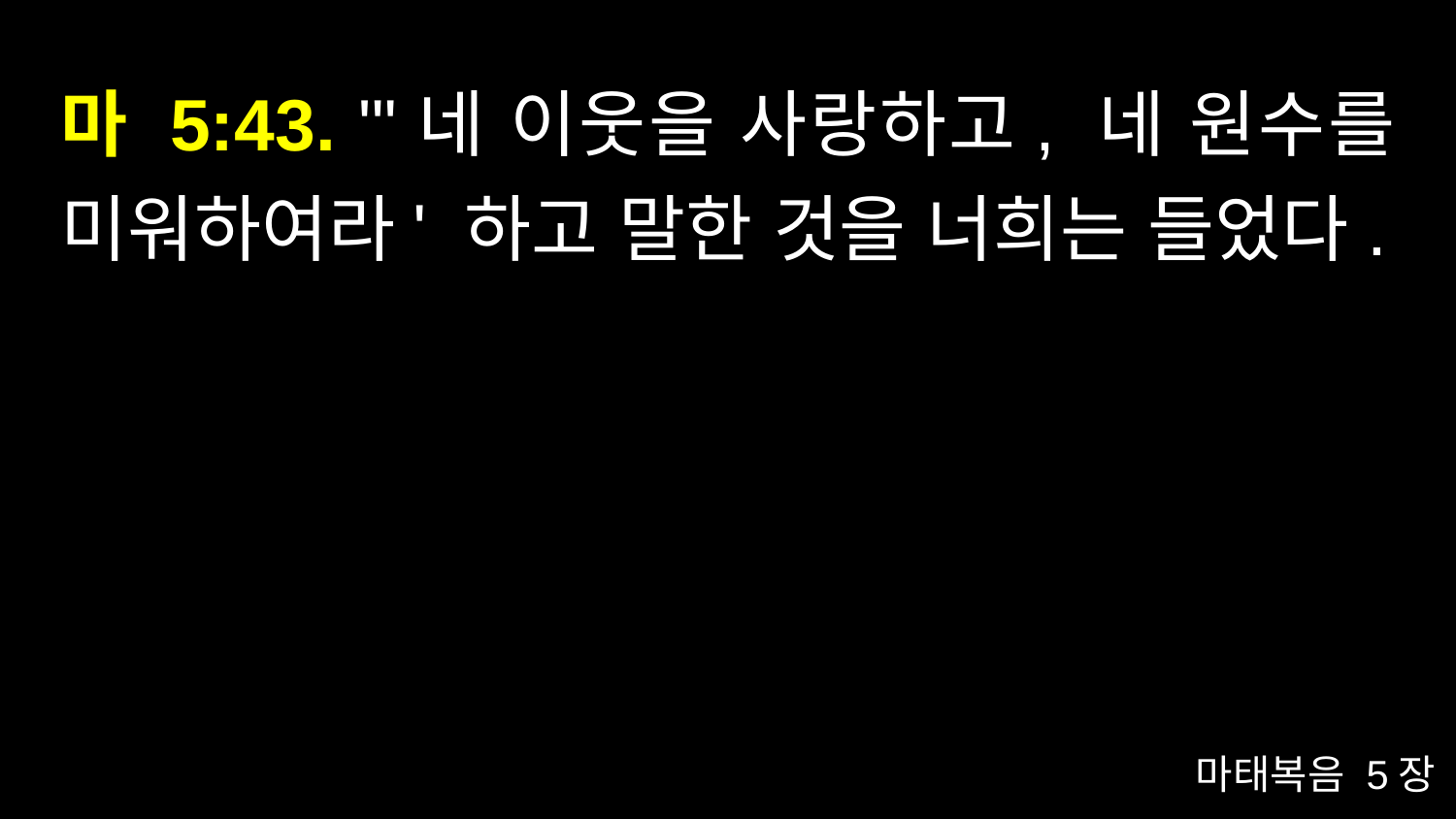

# 마 5:43. "'네 이웃을 사랑하고, 네 원수를 미워하여라' 하고 말한 것을 너희는 들었다.
마태복음 5장